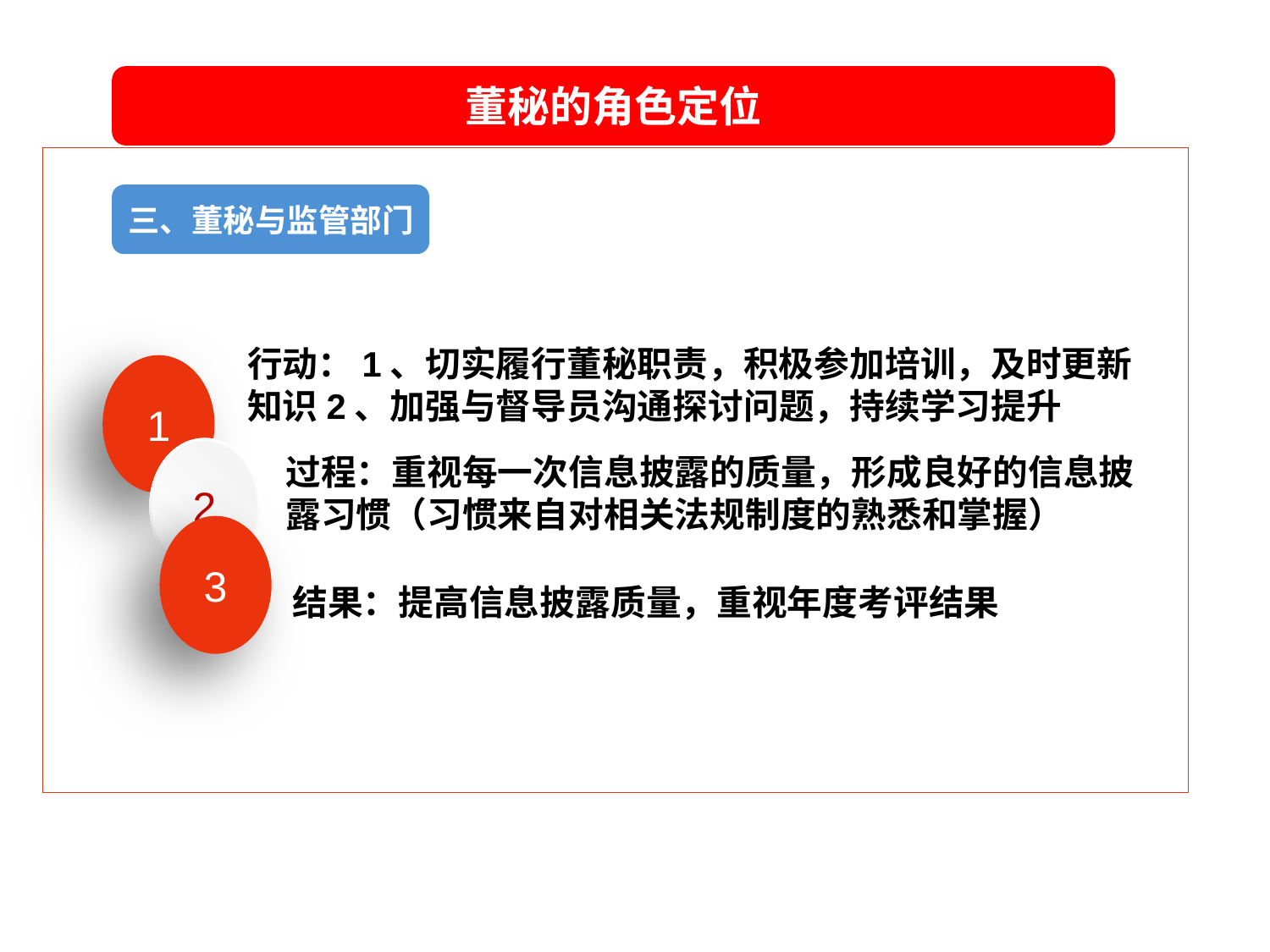

董秘的角色定位

三、董秘与监管部门
行动：1、切实履行董秘职责，积极参加培训，及时更新知识2、加强与督导员沟通探讨问题，持续学习提升
1

2
过程：重视每一次信息披露的质量，形成良好的信息披露习惯（习惯来自对相关法规制度的熟悉和掌握）
3
结果：提高信息披露质量，重视年度考评结果